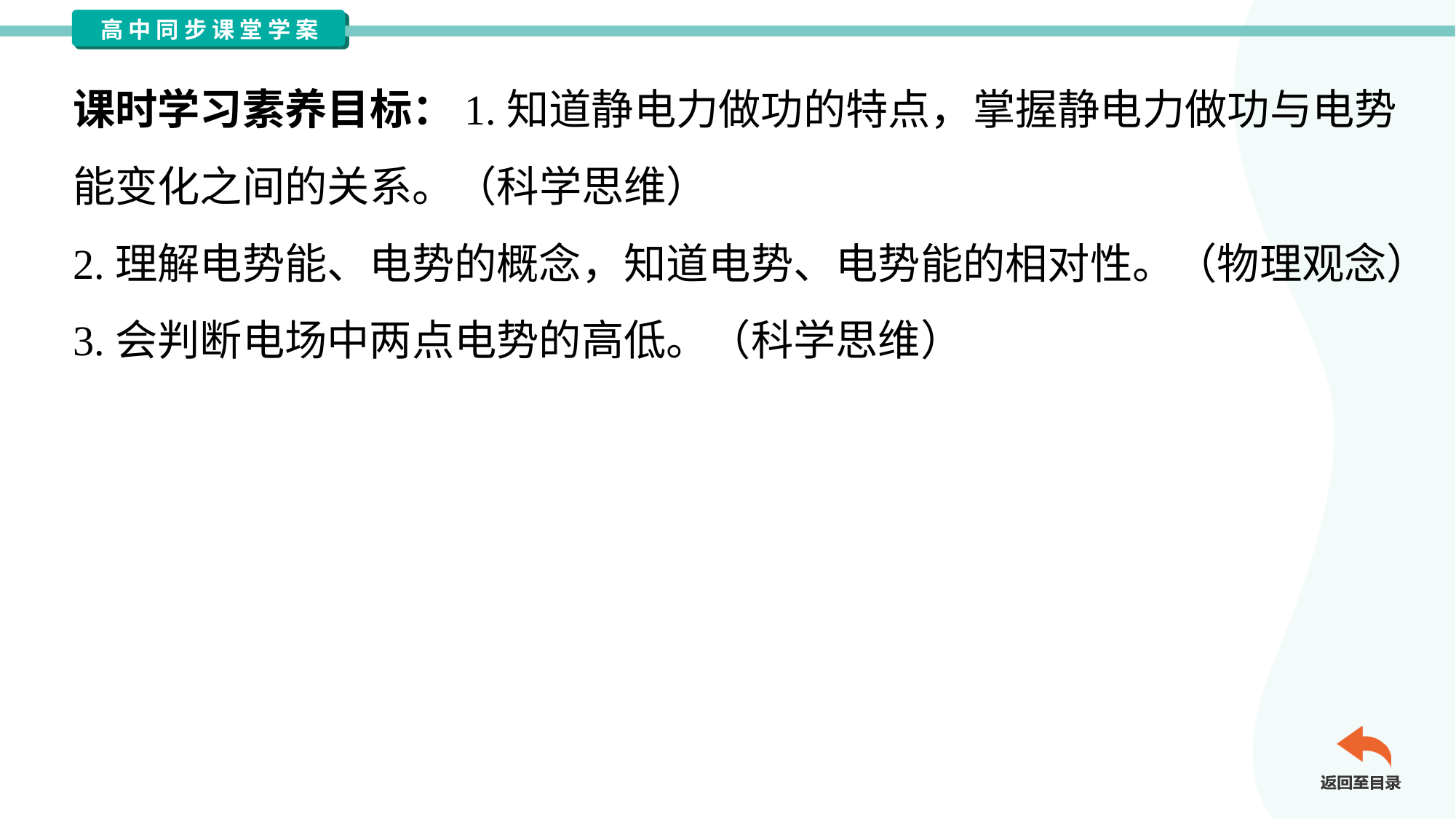

课时学习素养目标：1.知道静电力做功的特点，掌握静电力做功与电势
能变化之间的关系。（科学思维）
2.理解电势能、电势的概念，知道电势、电势能的相对性。（物理观念）
3.会判断电场中两点电势的高低。（科学思维）